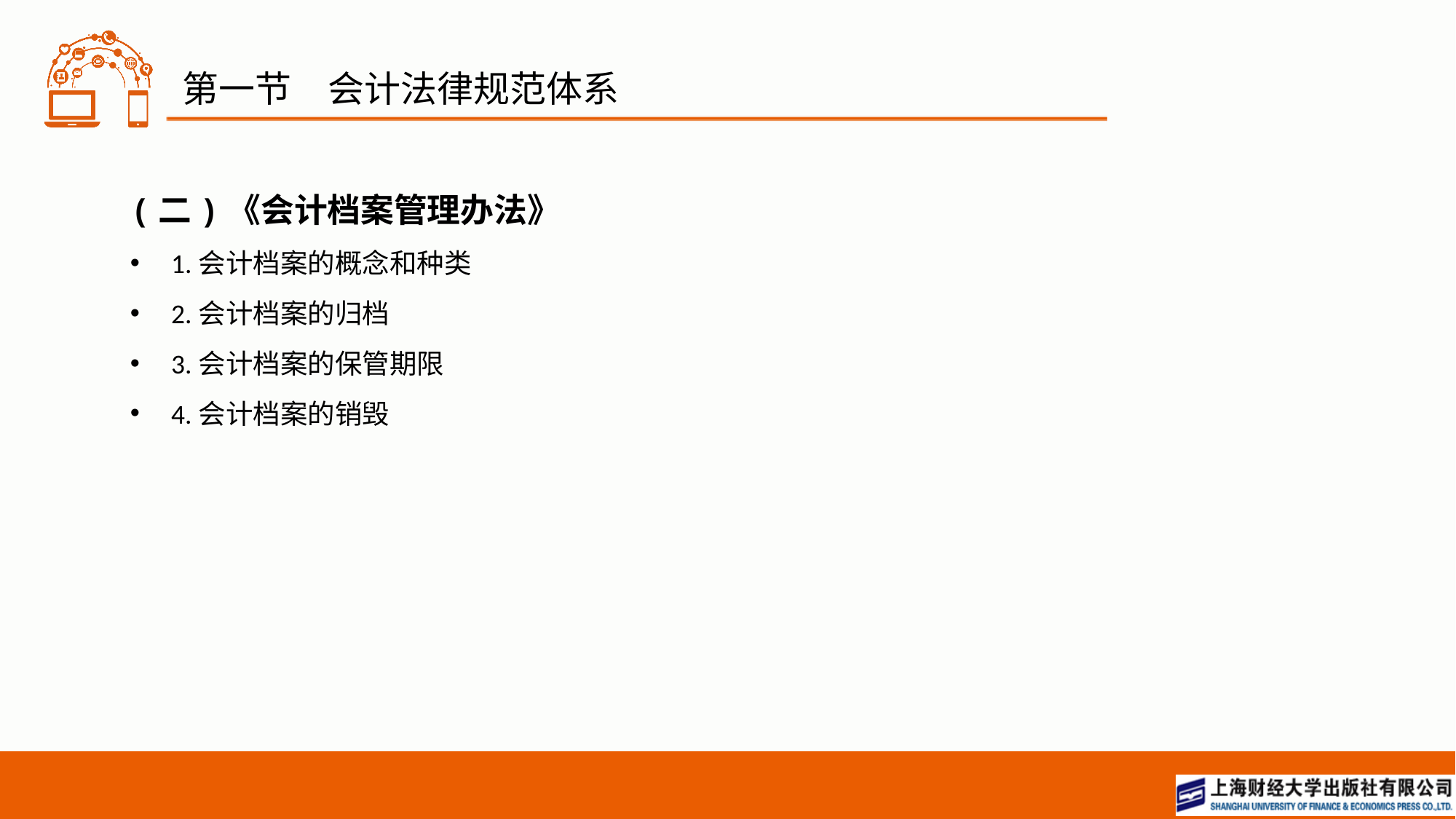

# 第一节　会计法律规范体系
(二)《会计档案管理办法》
1.会计档案的概念和种类
2.会计档案的归档
3.会计档案的保管期限
4.会计档案的销毁